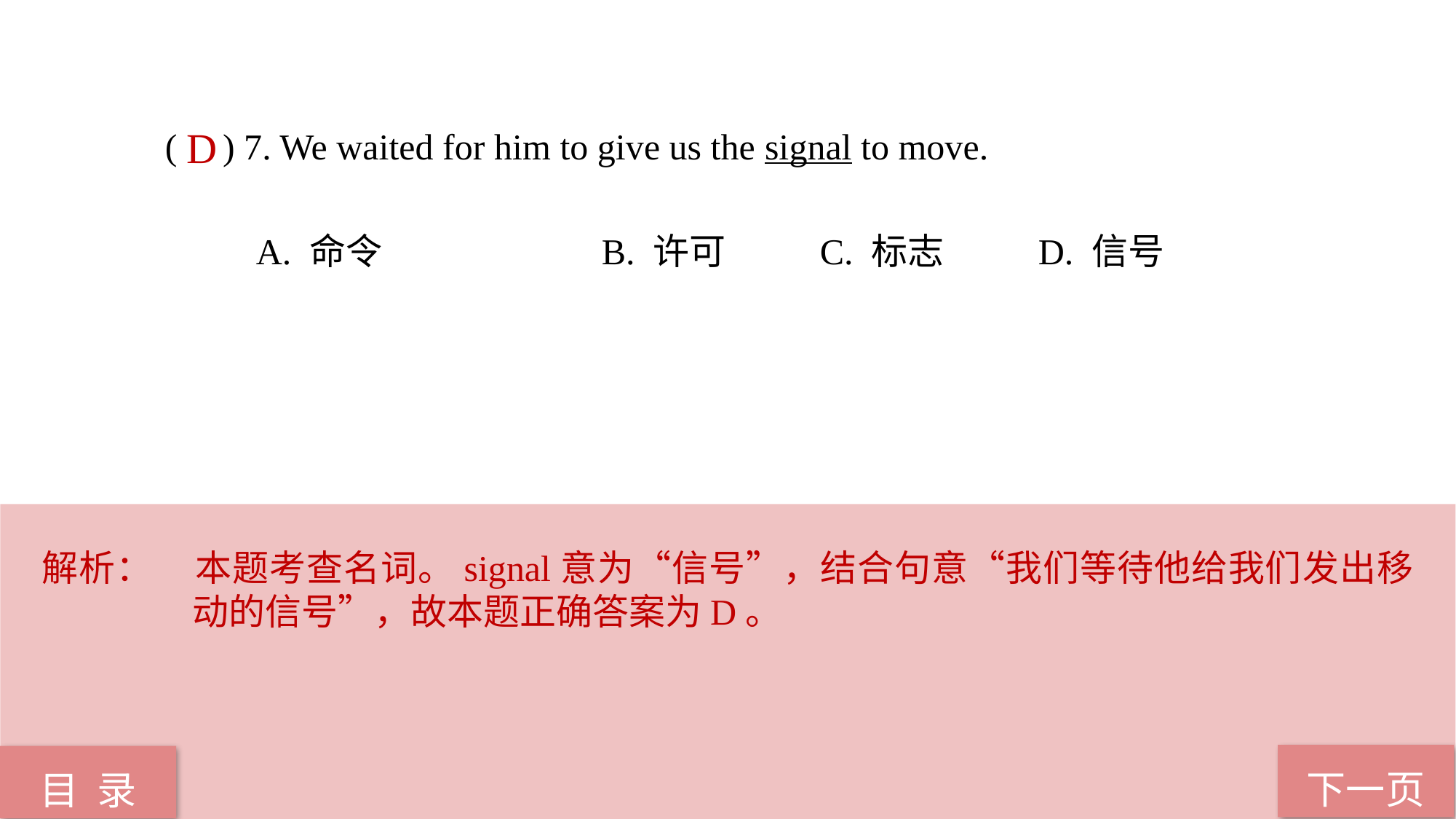

(     ) 7. We waited for him to give us the signal to move.

          A. 命令 		B. 许可 	C. 标志 	D. 信号
D
解析：	本题考查名词。signal意为“信号”，结合句意“我们等待他给我们发出移动的信号”，故本题正确答案为D。